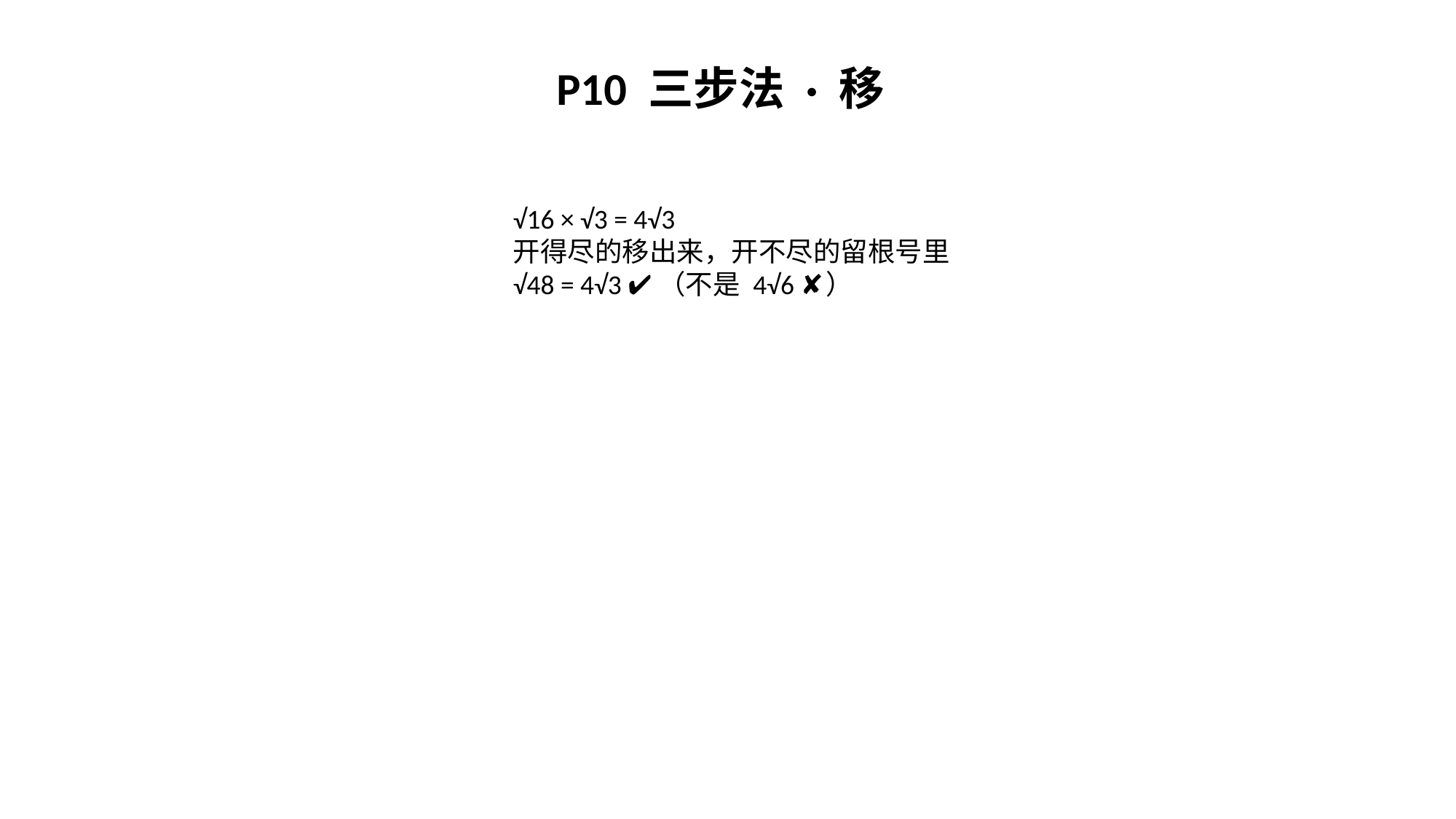

P10 三步法 · 移
√16 × √3 = 4√3
开得尽的移出来，开不尽的留根号里
√48 = 4√3 ✔（不是 4√6 ✘）